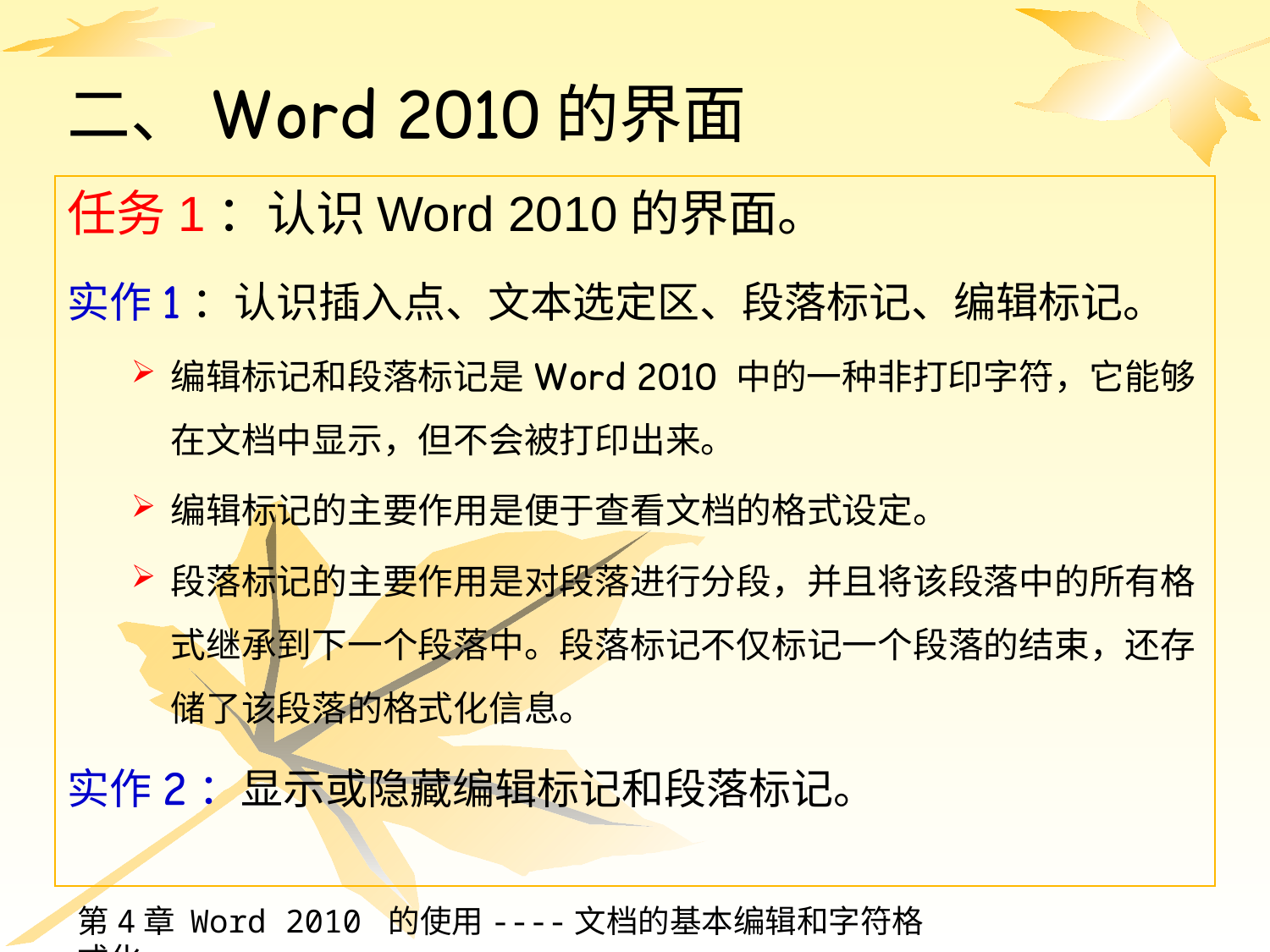

# 二、Word 2010的界面
任务1：认识Word 2010的界面。
实作1：认识插入点、文本选定区、段落标记、编辑标记。
编辑标记和段落标记是Word 2010 中的一种非打印字符，它能够在文档中显示，但不会被打印出来。
编辑标记的主要作用是便于查看文档的格式设定。
段落标记的主要作用是对段落进行分段，并且将该段落中的所有格式继承到下一个段落中。段落标记不仅标记一个段落的结束，还存储了该段落的格式化信息。
实作2：显示或隐藏编辑标记和段落标记。